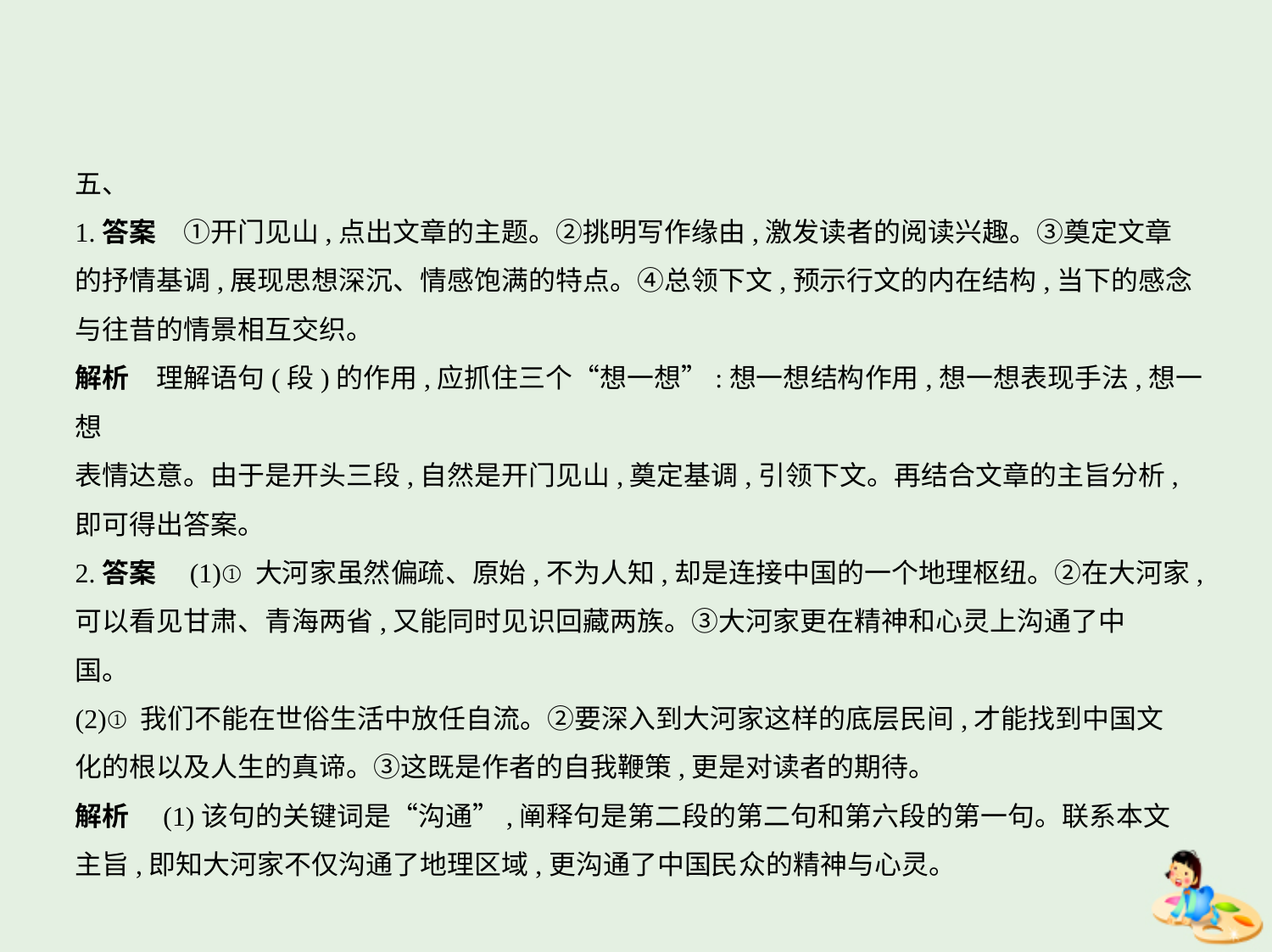

五、
1.答案　①开门见山,点出文章的主题。②挑明写作缘由,激发读者的阅读兴趣。③奠定文章
的抒情基调,展现思想深沉、情感饱满的特点。④总领下文,预示行文的内在结构,当下的感念
与往昔的情景相互交织。
解析　理解语句(段)的作用,应抓住三个“想一想”:想一想结构作用,想一想表现手法,想一想
表情达意。由于是开头三段,自然是开门见山,奠定基调,引领下文。再结合文章的主旨分析,
即可得出答案。
2.答案　(1)①大河家虽然偏疏、原始,不为人知,却是连接中国的一个地理枢纽。②在大河家,
可以看见甘肃、青海两省,又能同时见识回藏两族。③大河家更在精神和心灵上沟通了中
国。
(2)①我们不能在世俗生活中放任自流。②要深入到大河家这样的底层民间,才能找到中国文
化的根以及人生的真谛。③这既是作者的自我鞭策,更是对读者的期待。
解析　(1)该句的关键词是“沟通”,阐释句是第二段的第二句和第六段的第一句。联系本文
主旨,即知大河家不仅沟通了地理区域,更沟通了中国民众的精神与心灵。